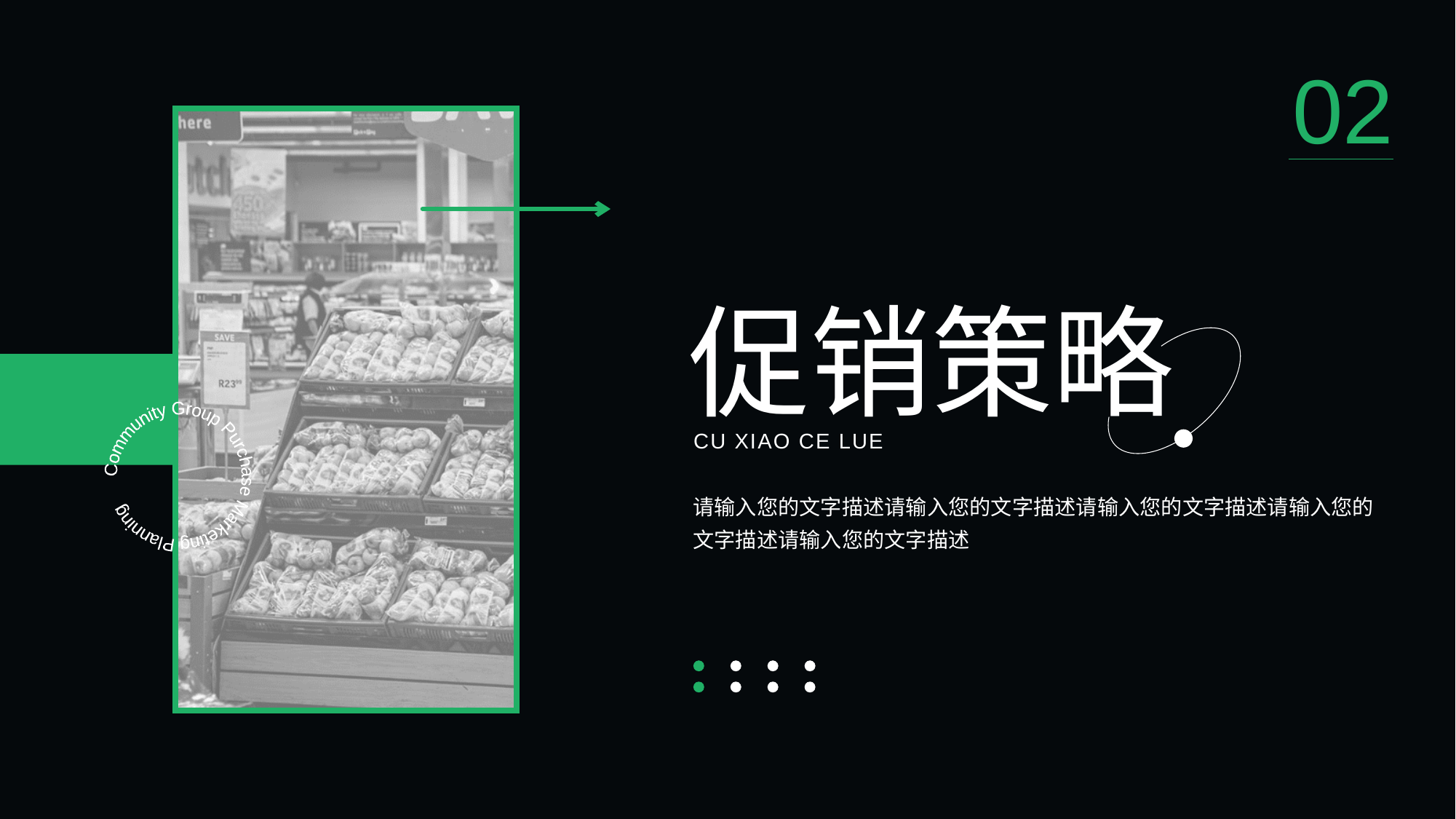

02

促销策略

Community Group Purchase Marketing Planning
CU XIAO CE LUE

请输入您的文字描述请输入您的文字描述请输入您的文字描述请输入您的文字描述请输入您的文字描述